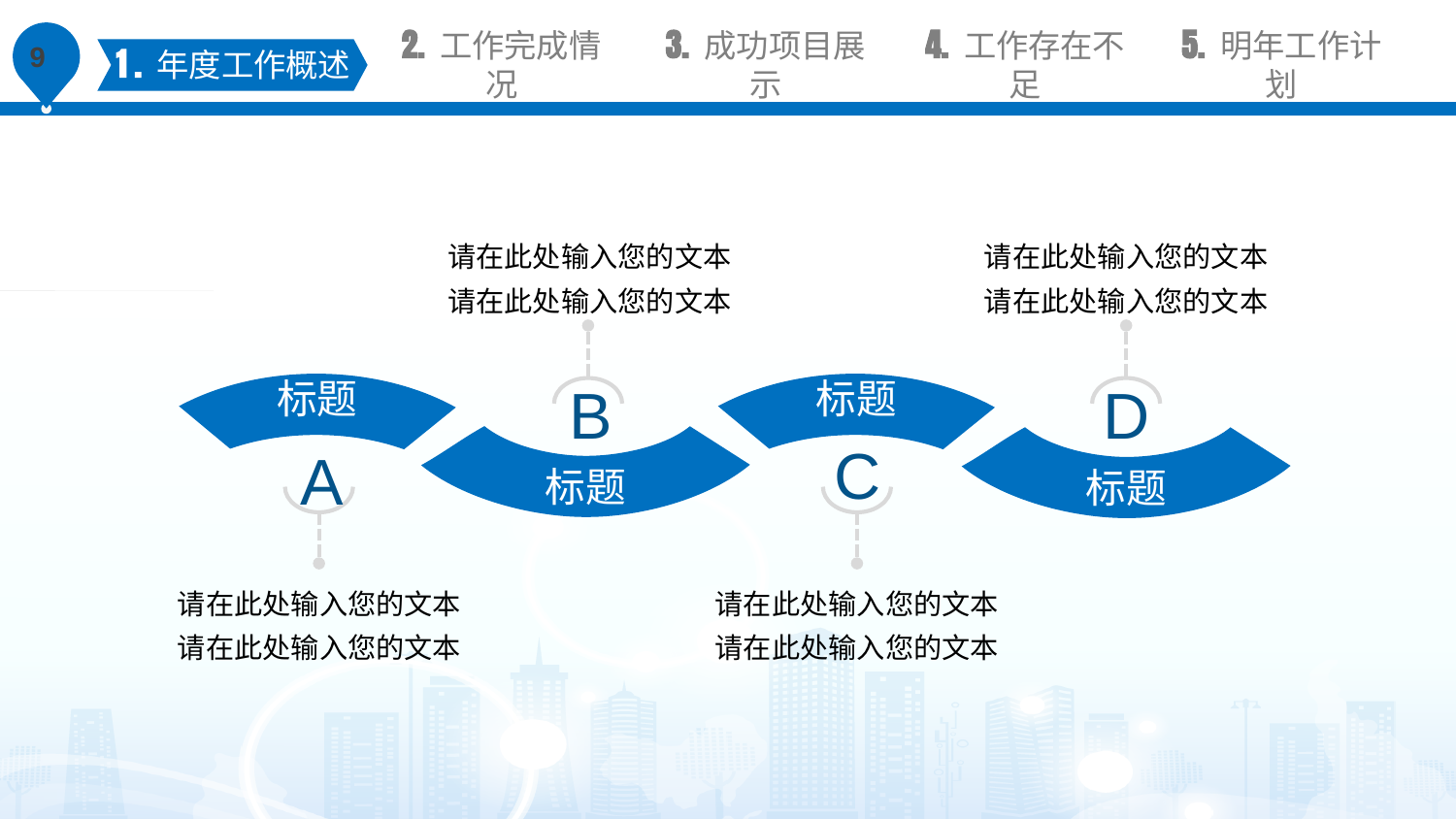

1 . 年度工作概述
2. 工作完成情况
3. 成功项目展示
4. 工作存在不足
5. 明年工作计划
请在此处输入您的文本
请在此处输入您的文本
请在此处输入您的文本
请在此处输入您的文本

标题
标题
B
D
标题
标题
C
A

请在此处输入您的文本
请在此处输入您的文本
请在此处输入您的文本
请在此处输入您的文本